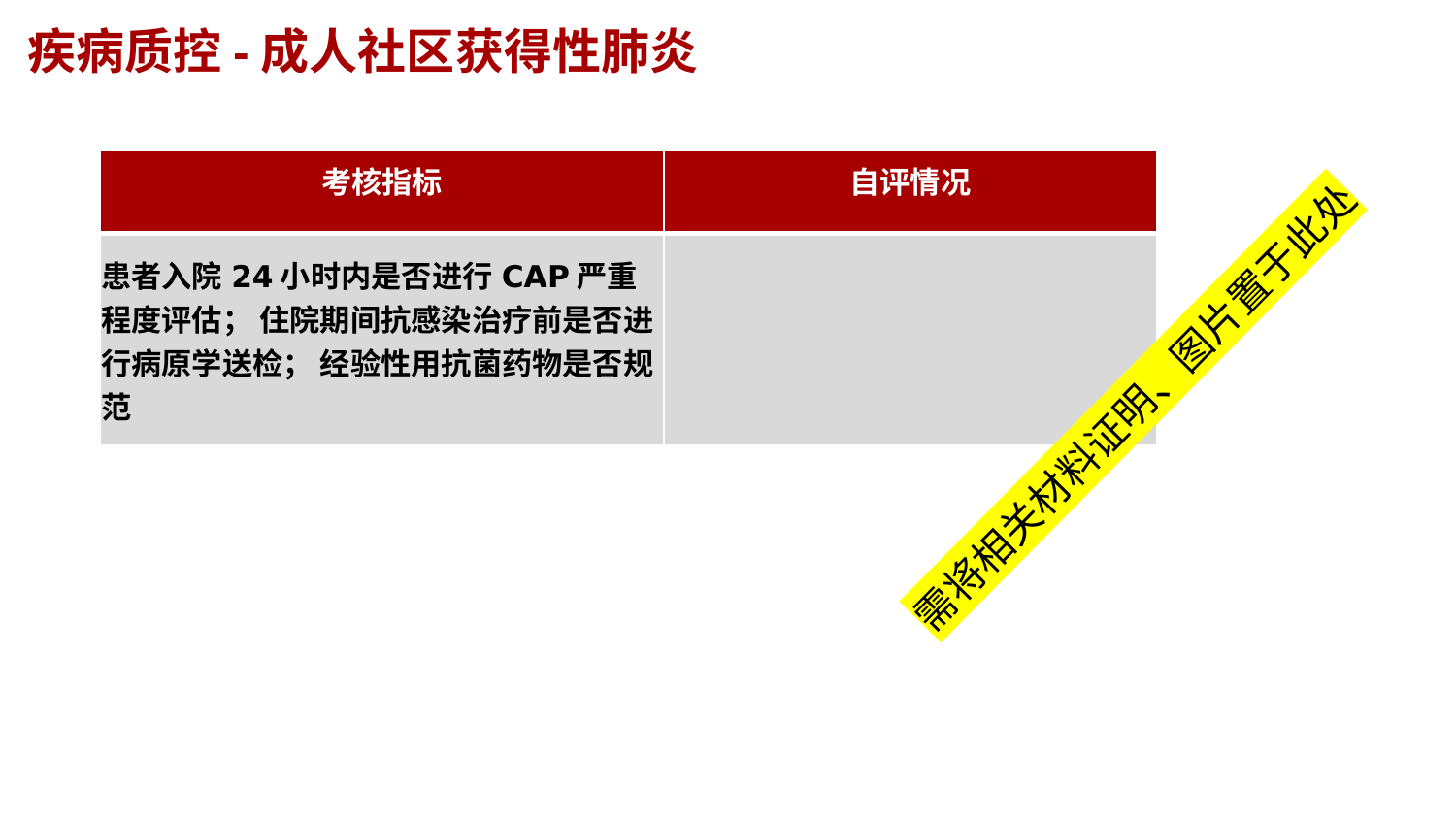

疾病质控-成人社区获得性肺炎
| 考核指标 | 自评情况 |
| --- | --- |
| 患者入院24小时内是否进行CAP严重程度评估； 住院期间抗感染治疗前是否进行病原学送检； 经验性用抗菌药物是否规范 |  |
需将相关材料证明、图片置于此处